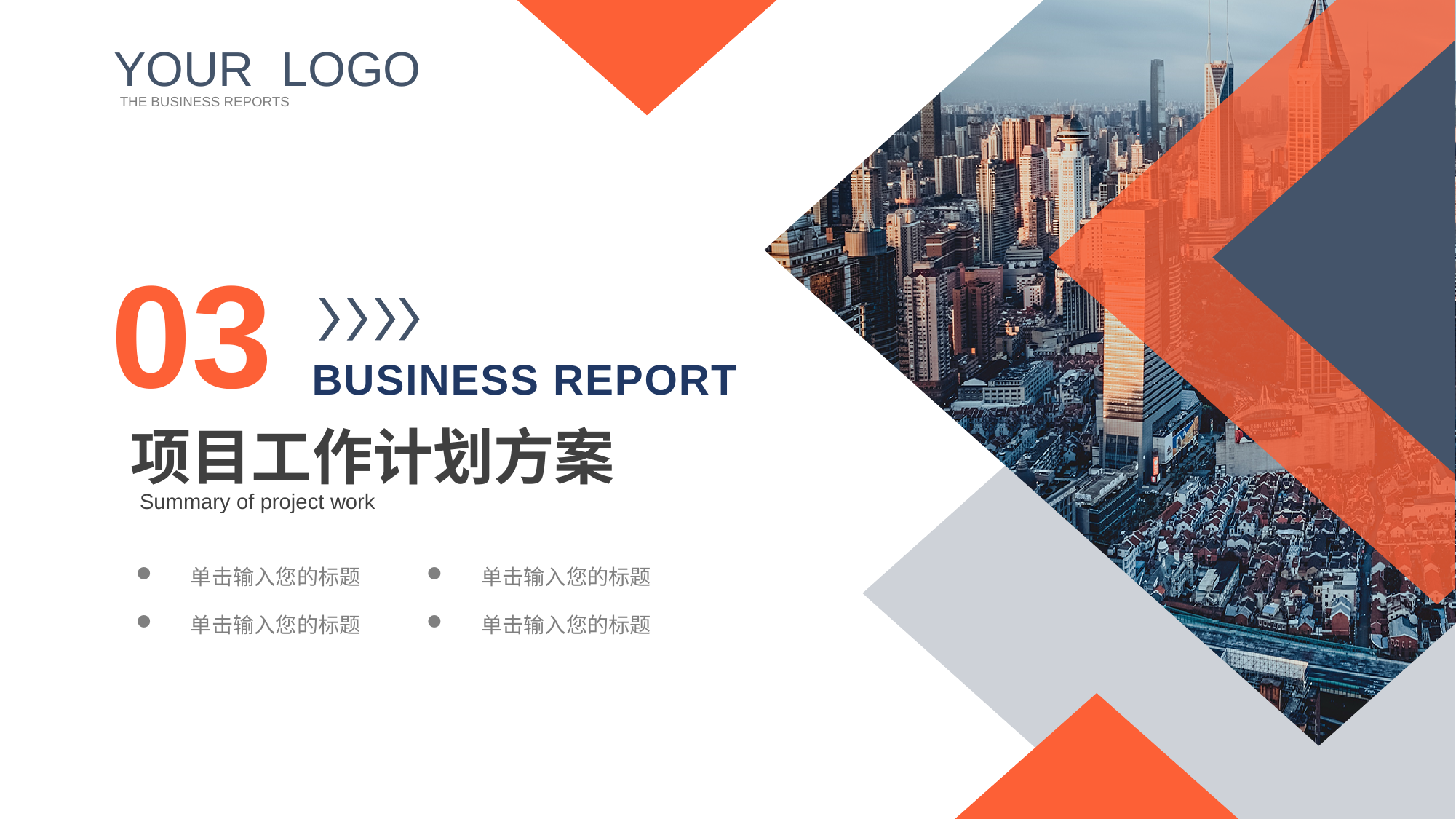

YOUR  LOGO
THE BUSINESS REPORTS

03

BUSINESS REPORT
项目工作计划方案
Summary of project work
单击输入您的标题
单击输入您的标题
单击输入您的标题
单击输入您的标题